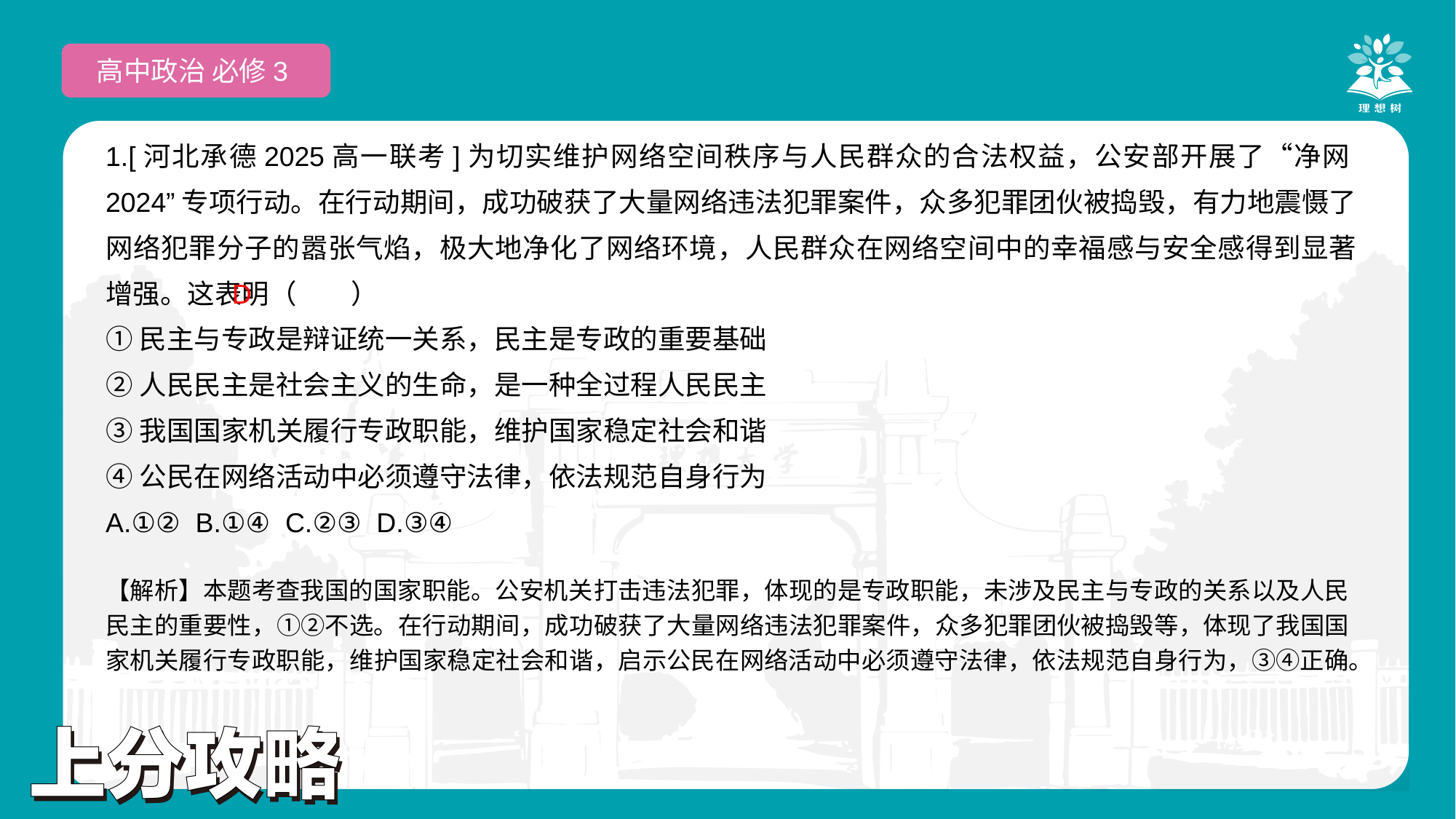

高中政治 必修3
1.[河北承德2025高一联考]为切实维护网络空间秩序与人民群众的合法权益，公安部开展了“净网2024”专项行动。在行动期间，成功破获了大量网络违法犯罪案件，众多犯罪团伙被捣毁，有力地震慑了网络犯罪分子的嚣张气焰，极大地净化了网络环境，人民群众在网络空间中的幸福感与安全感得到显著增强。这表明（　　）
①民主与专政是辩证统一关系，民主是专政的重要基础
②人民民主是社会主义的生命，是一种全过程人民民主
③我国国家机关履行专政职能，维护国家稳定社会和谐
④公民在网络活动中必须遵守法律，依法规范自身行为
A.①②  B.①④  C.②③  D.③④
 D
【解析】本题考查我国的国家职能。公安机关打击违法犯罪，体现的是专政职能，未涉及民主与专政的关系以及人民民主的重要性，①②不选。在行动期间，成功破获了大量网络违法犯罪案件，众多犯罪团伙被捣毁等，体现了我国国家机关履行专政职能，维护国家稳定社会和谐，启示公民在网络活动中必须遵守法律，依法规范自身行为，③④正确。